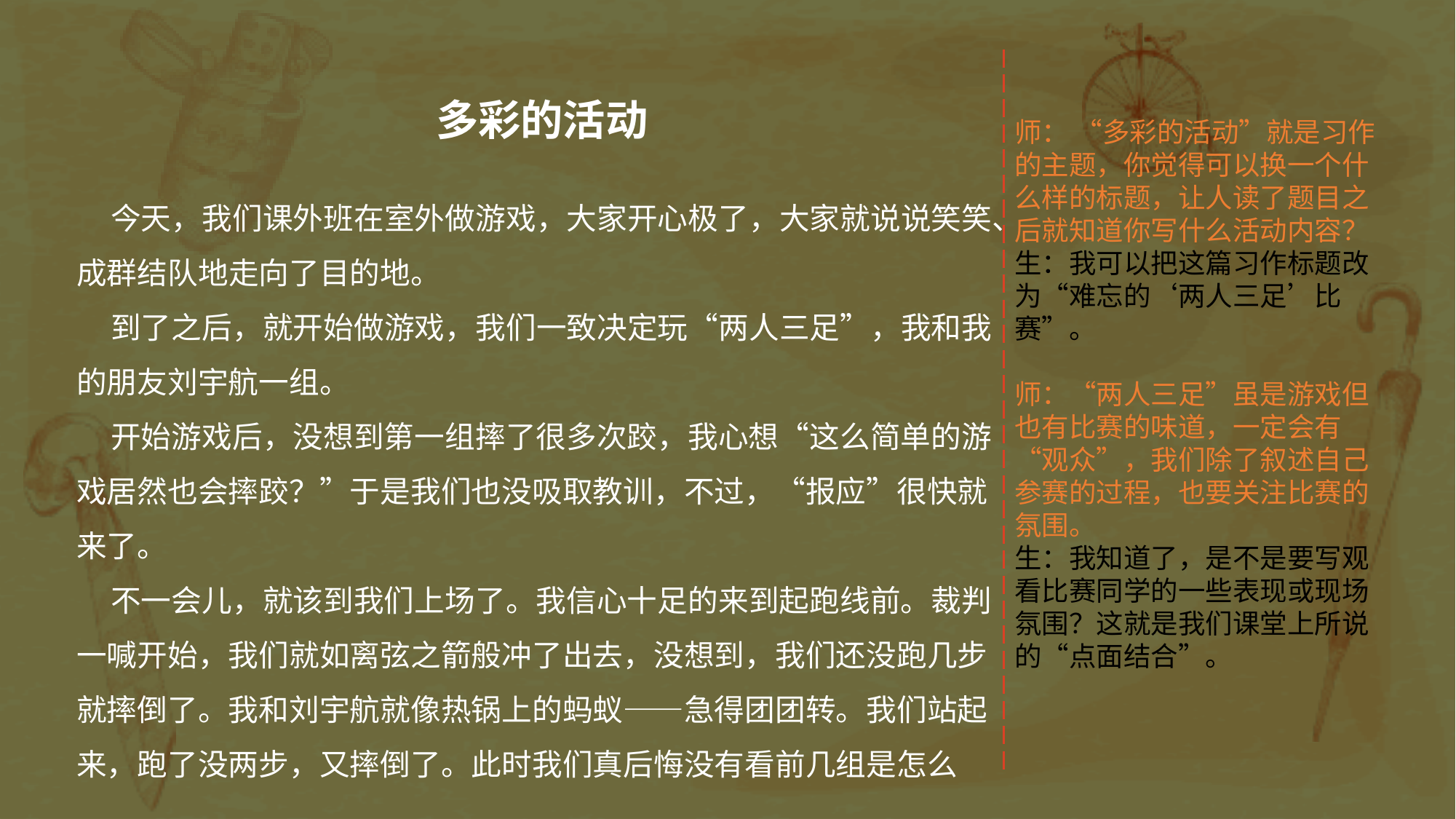

多彩的活动

    今天，我们课外班在室外做游戏，大家开心极了，大家就说说笑笑、成群结队地走向了目的地。
    到了之后，就开始做游戏，我们一致决定玩“两人三足”，我和我的朋友刘宇航一组。
    开始游戏后，没想到第一组摔了很多次跤，我心想“这么简单的游戏居然也会摔跤？”于是我们也没吸取教训，不过，“报应”很快就来了。
    不一会儿，就该到我们上场了。我信心十足的来到起跑线前。裁判一喊开始，我们就如离弦之箭般冲了出去，没想到，我们还没跑几步就摔倒了。我和刘宇航就像热锅上的蚂蚁——急得团团转。我们站起来，跑了没两步，又摔倒了。此时我们真后悔没有看前几组是怎么
师： “多彩的活动”就是习作的主题，你觉得可以换一个什么样的标题，让人读了题目之后就知道你写什么活动内容？
生：我可以把这篇习作标题改为“难忘的‘两人三足’比赛”。

师：“两人三足”虽是游戏但也有比赛的味道，一定会有“观众”，我们除了叙述自己参赛的过程，也要关注比赛的氛围。
生：我知道了，是不是要写观看比赛同学的一些表现或现场氛围？这就是我们课堂上所说的“点面结合”。